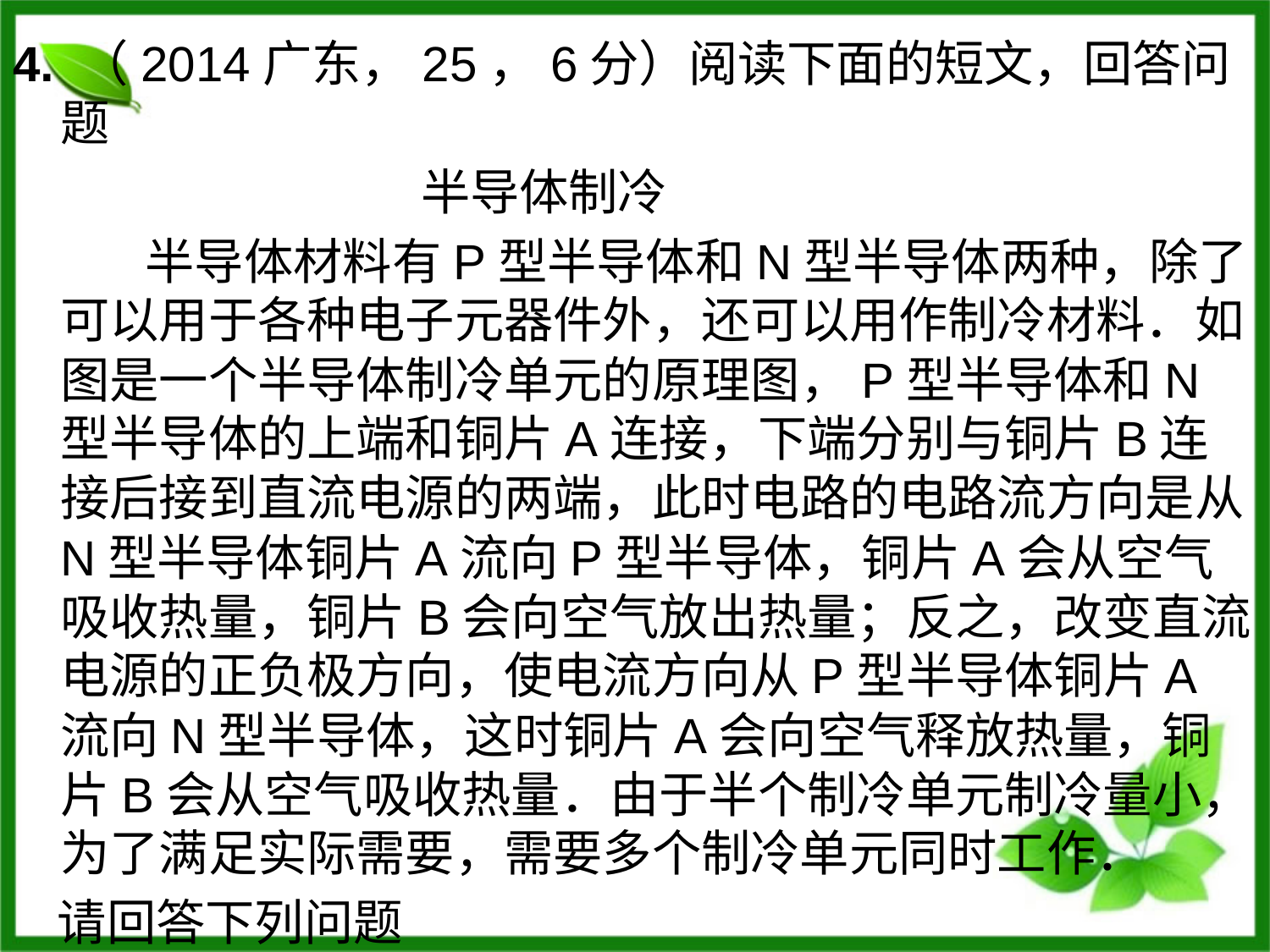

4. （2014广东，25，6分）阅读下面的短文，回答问题
                                    半导体制冷
           半导体材料有P型半导体和N型半导体两种，除了可以用于各种电子元器件外，还可以用作制冷材料．如图是一个半导体制冷单元的原理图，P型半导体和N型半导体的上端和铜片A连接，下端分别与铜片B连接后接到直流电源的两端，此时电路的电路流方向是从N型半导体铜片A流向P型半导体，铜片A会从空气吸收热量，铜片B会向空气放出热量；反之，改变直流电源的正负极方向，使电流方向从P型半导体铜片A流向N型半导体，这时铜片A会向空气释放热量，铜片B会从空气吸收热量．由于半个制冷单元制冷量小，为了满足实际需要，需要多个制冷单元同时工作．
   请回答下列问题